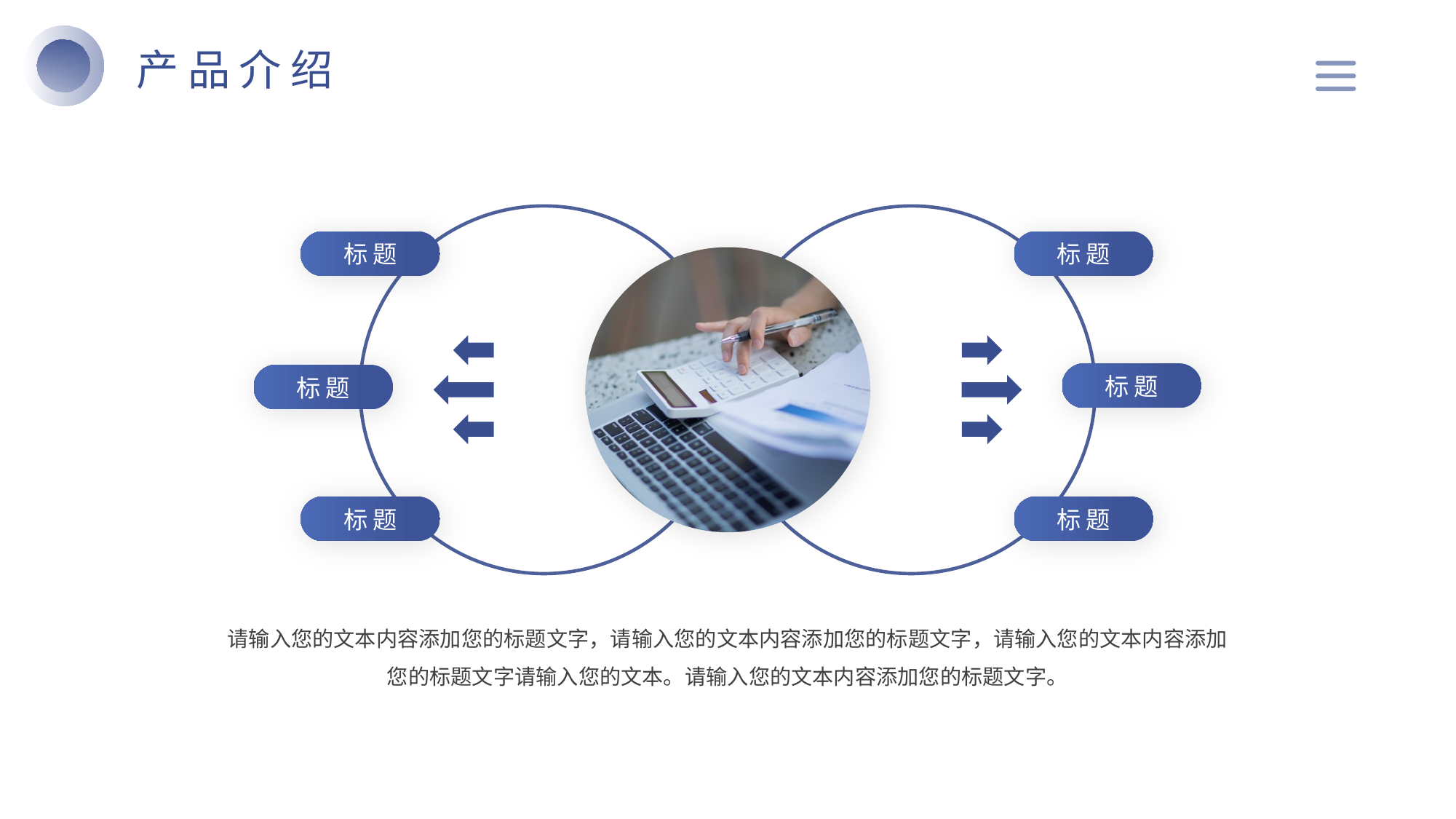

产品介绍

标题

标题
标题

标题

标题
标题

请输入您的文本内容添加您的标题文字，请输入您的文本内容添加您的标题文字，请输入您的文本内容添加您的标题文字请输入您的文本。请输入您的文本内容添加您的标题文字。